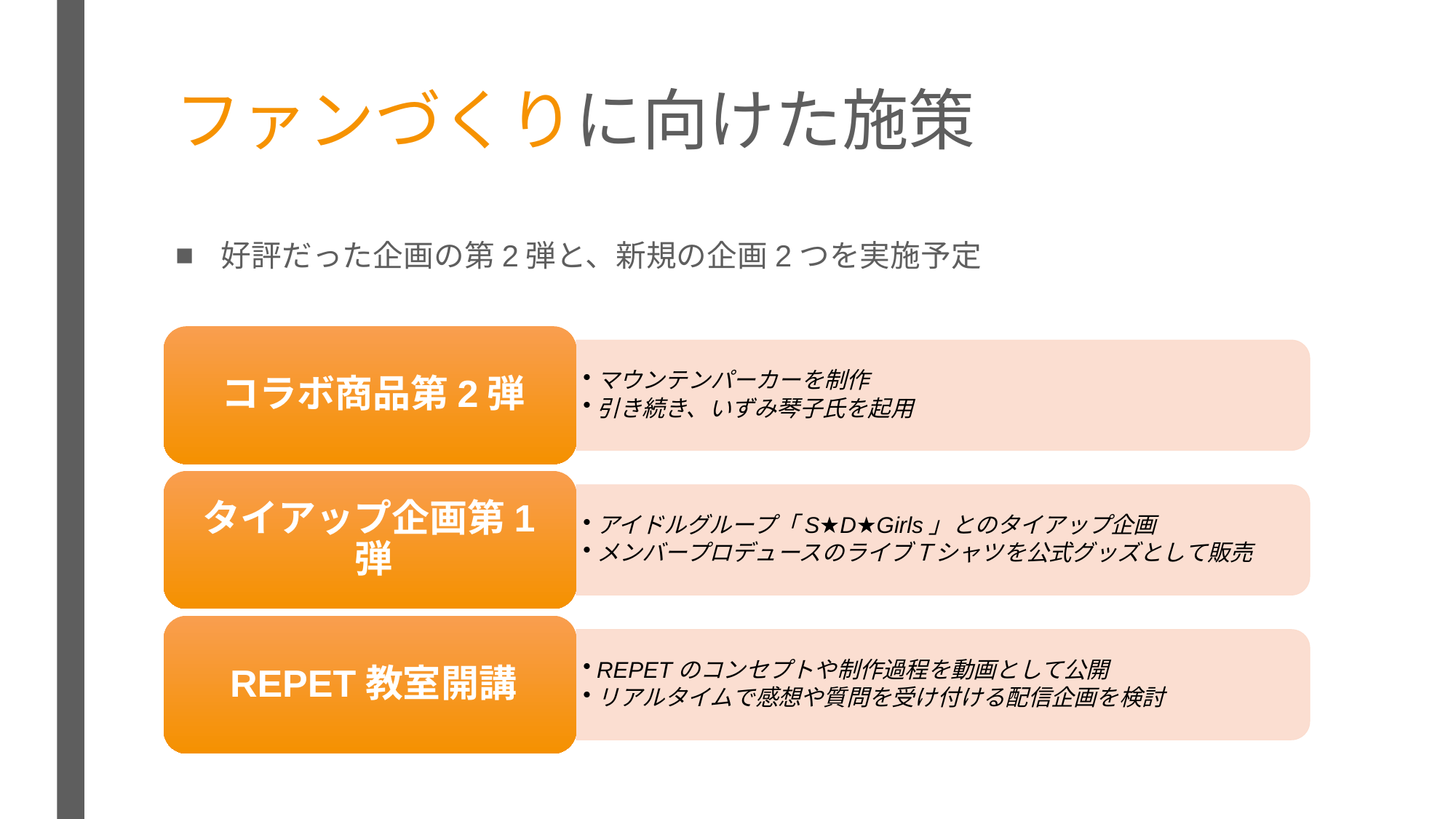

# ファンづくりに向けた施策
好評だった企画の第2弾と、新規の企画2つを実施予定
マウンテンパーカーを制作
引き続き、いずみ琴子氏を起用
コラボ商品第2弾
アイドルグループ「S★D★Girls」とのタイアップ企画
メンバープロデュースのライブＴシャツを公式グッズとして販売
タイアップ企画第1弾
REPETのコンセプトや制作過程を動画として公開
リアルタイムで感想や質問を受け付ける配信企画を検討
REPET教室開講